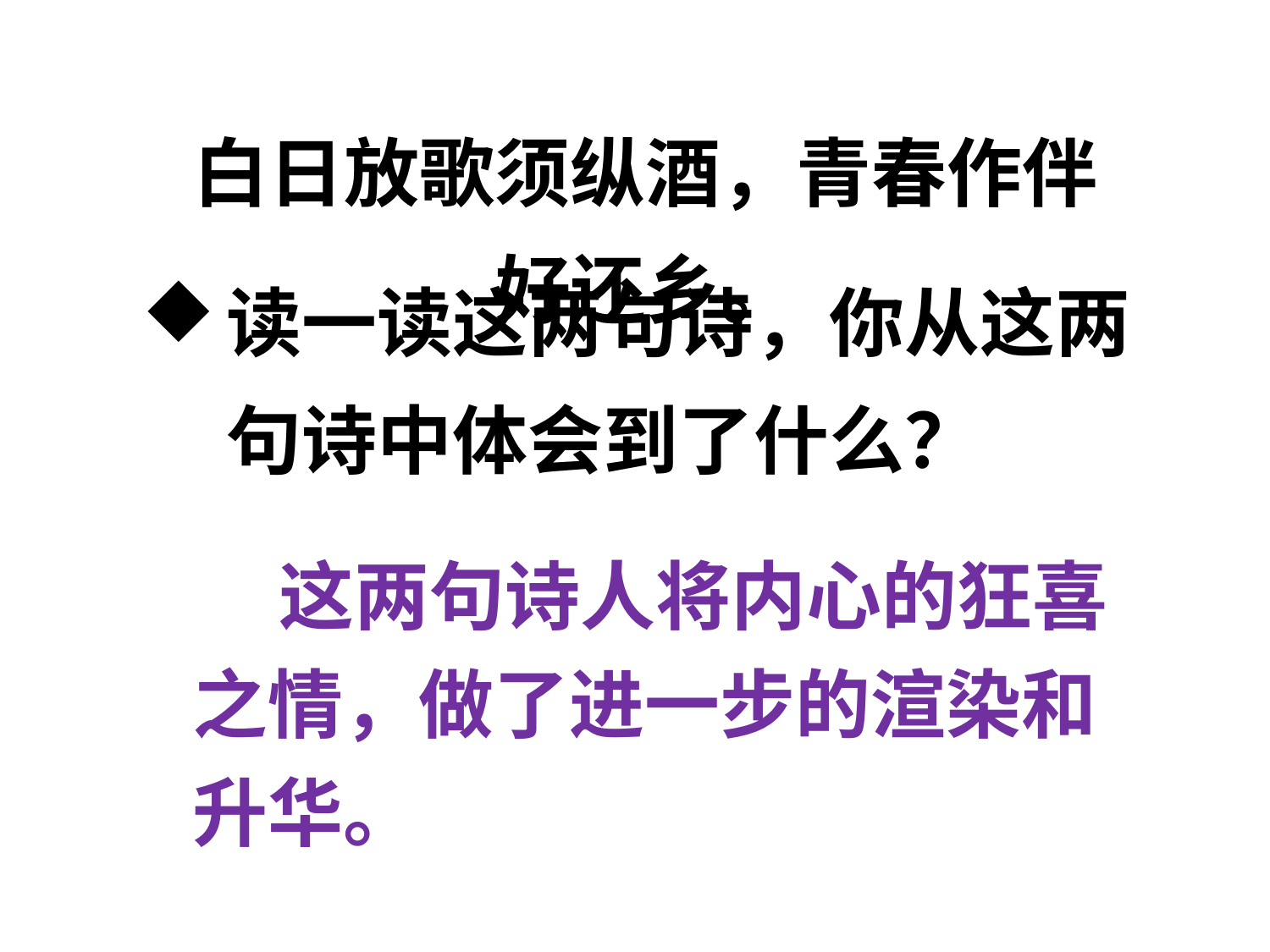

白日放歌须纵酒，青春作伴好还乡。
读一读这两句诗，你从这两句诗中体会到了什么？
    这两句诗人将内心的狂喜之情，做了进一步的渲染和升华。